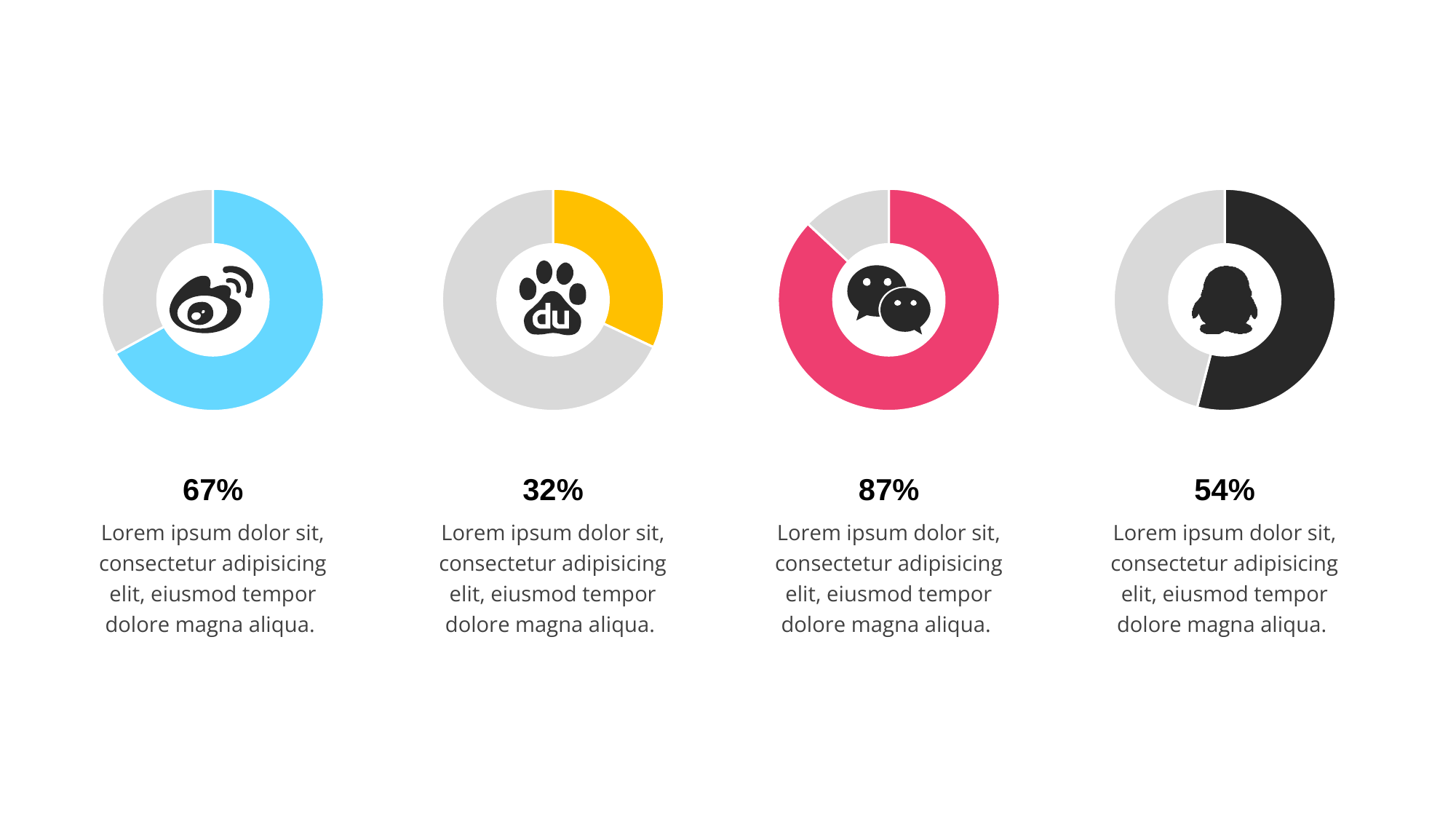

### Chart

| Category | 市场占比 |
|---|---|
| 类别1  | 0.6700000000000002 |
| 类别2 | 0.33000000000000007 |

### Chart

| Category | 市场占比 |
|---|---|
| 类别1  | 0.32000000000000006 |
| 类别2 | 0.68 |

### Chart

| Category | 市场占比 |
|---|---|
| 类别1  | 0.8700000000000001 |
| 类别2 | 0.13 |

### Chart

| Category | 市场占比 |
|---|---|
| 类别1  | 0.54 |
| 类别2 | 0.46 |
67%
Lorem ipsum dolor sit, consectetur adipisicing elit, eiusmod tempor dolore magna aliqua.
32%
Lorem ipsum dolor sit, consectetur adipisicing elit, eiusmod tempor dolore magna aliqua.
87%
Lorem ipsum dolor sit, consectetur adipisicing elit, eiusmod tempor dolore magna aliqua.
54%
Lorem ipsum dolor sit, consectetur adipisicing elit, eiusmod tempor dolore magna aliqua.